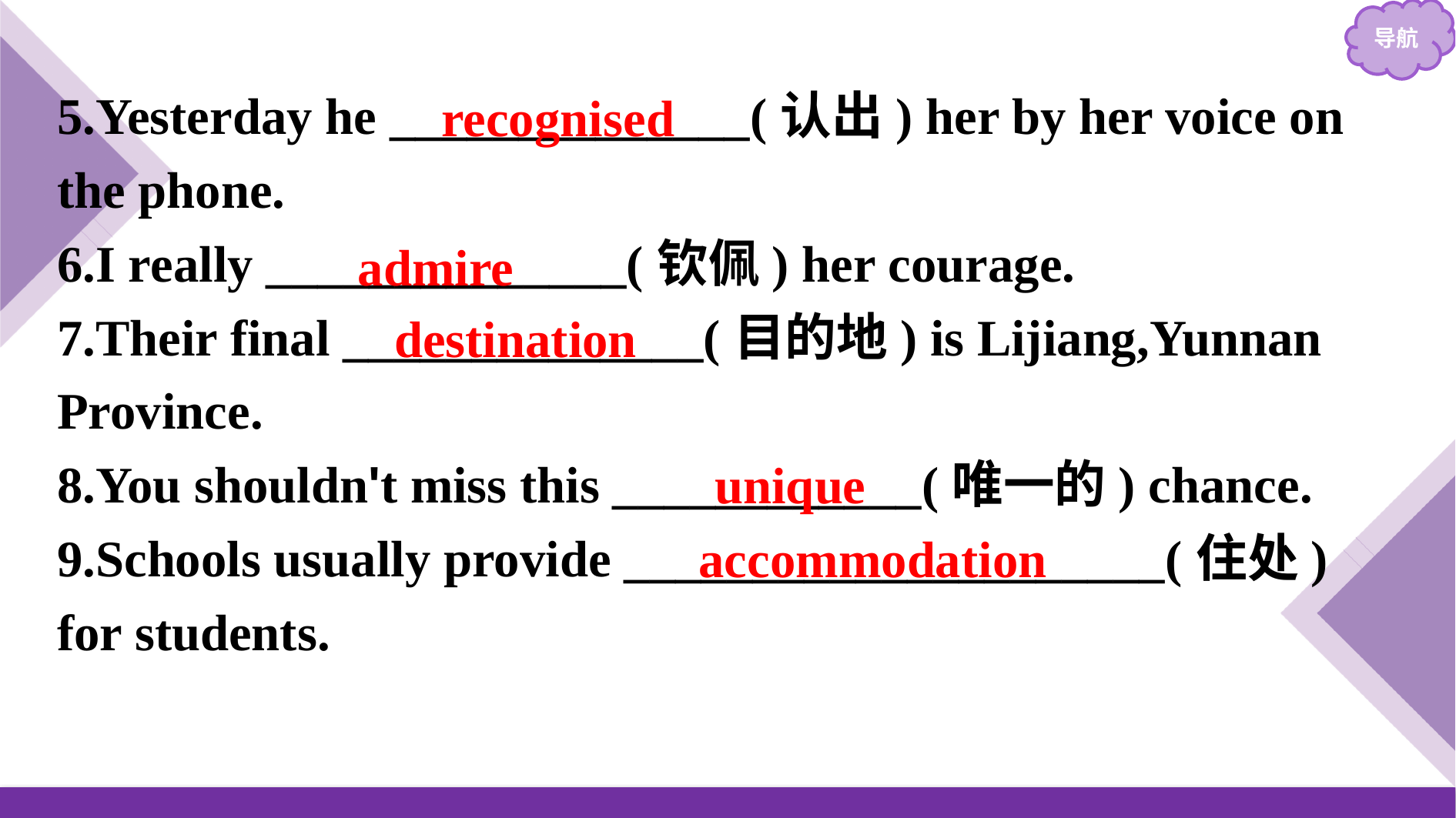

5.Yesterday he ______________(认出) her by her voice on the phone.
6.I really ______________(钦佩) her courage.
7.Their final ______________(目的地) is Lijiang,Yunnan Province.
8.You shouldn't miss this ____________(唯一的) chance.
9.Schools usually provide _____________________(住处) for students.
recognised
admire
destination
unique
accommodation